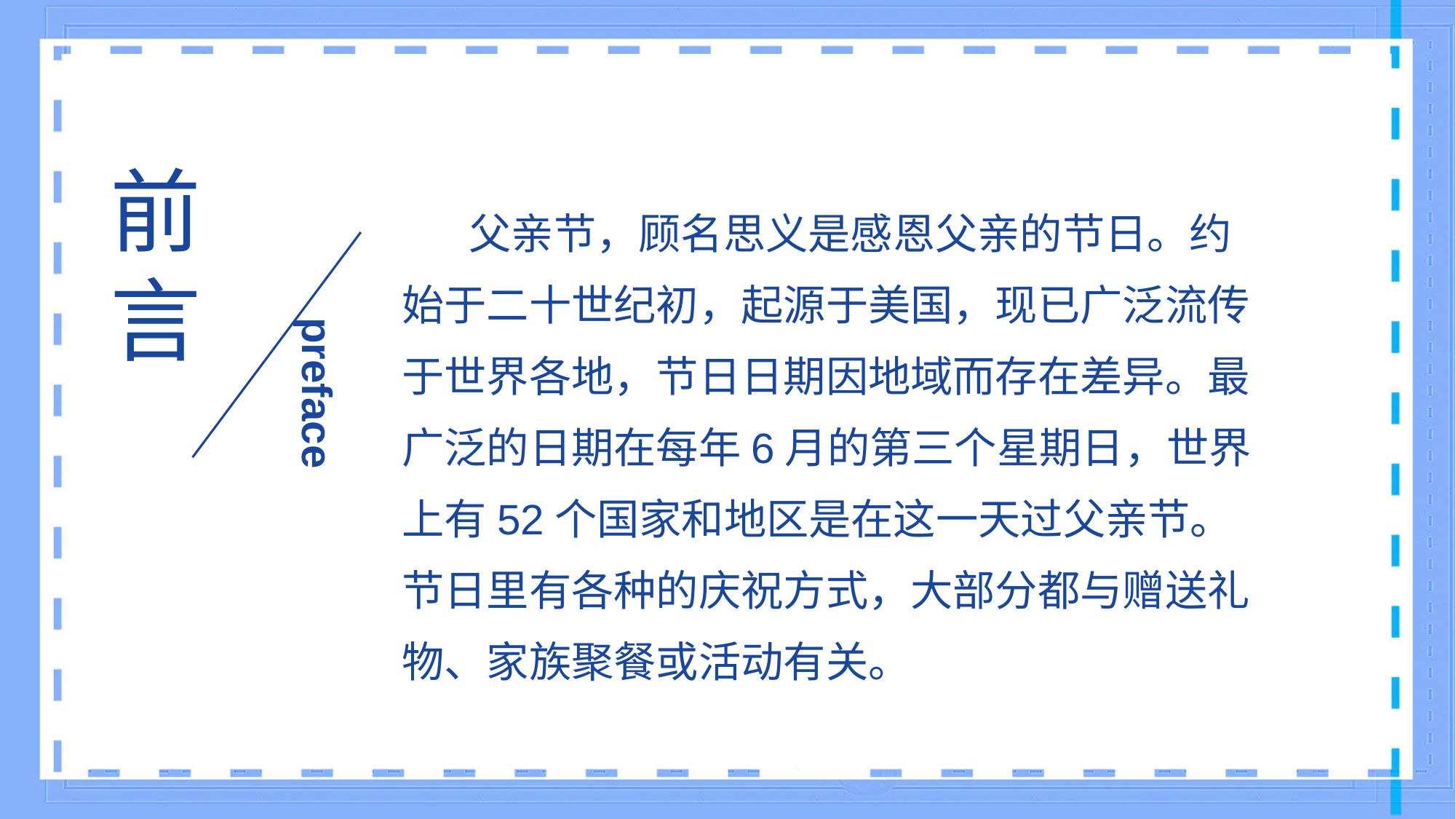

前
言
      父亲节，顾名思义是感恩父亲的节日。约始于二十世纪初，起源于美国，现已广泛流传于世界各地，节日日期因地域而存在差异。最广泛的日期在每年6月的第三个星期日，世界上有52个国家和地区是在这一天过父亲节。节日里有各种的庆祝方式，大部分都与赠送礼物、家族聚餐或活动有关。
preface